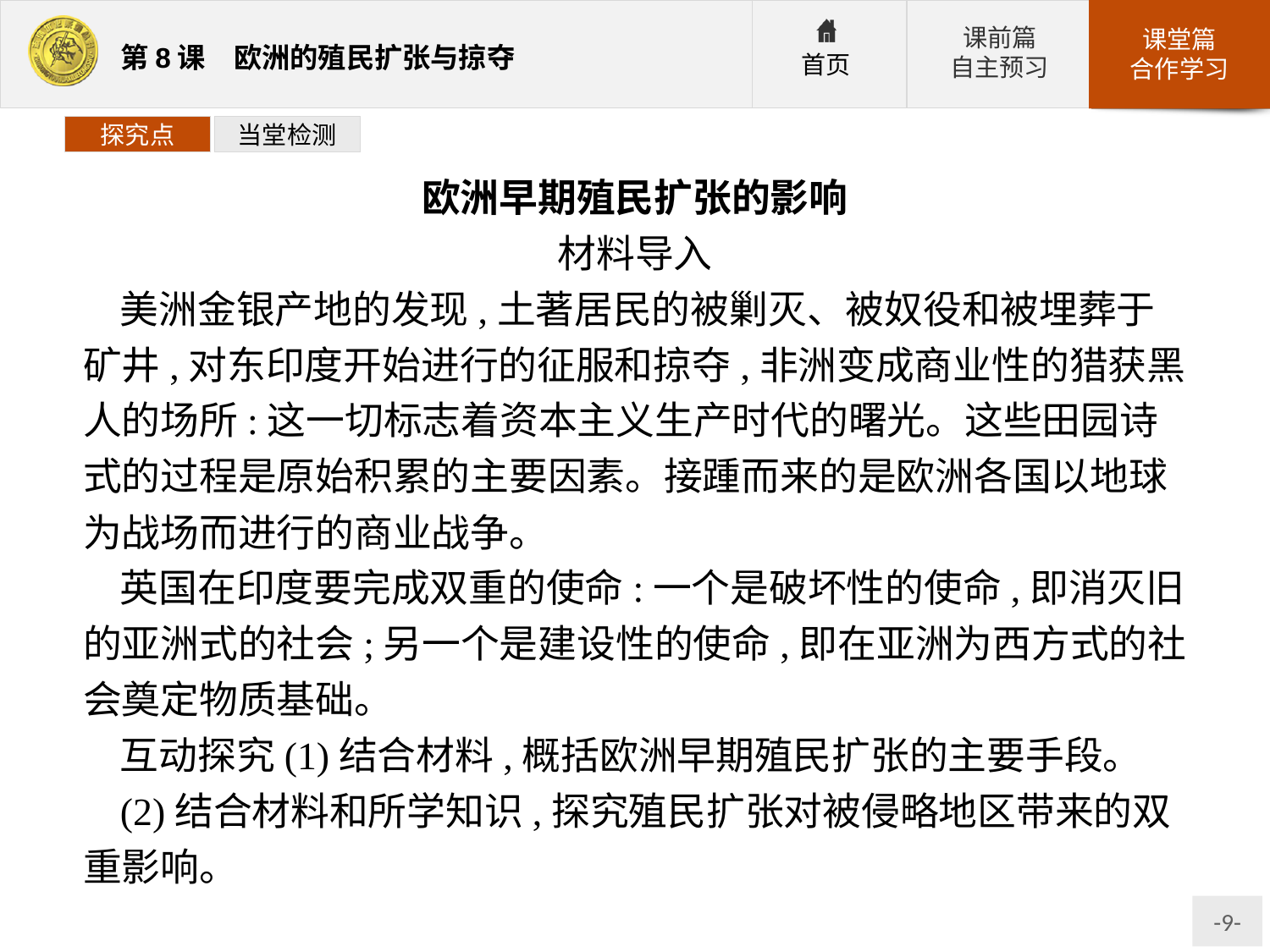

探究点
当堂检测
欧洲早期殖民扩张的影响
材料导入
美洲金银产地的发现,土著居民的被剿灭、被奴役和被埋葬于矿井,对东印度开始进行的征服和掠夺,非洲变成商业性的猎获黑人的场所:这一切标志着资本主义生产时代的曙光。这些田园诗式的过程是原始积累的主要因素。接踵而来的是欧洲各国以地球为战场而进行的商业战争。
英国在印度要完成双重的使命:一个是破坏性的使命,即消灭旧的亚洲式的社会;另一个是建设性的使命,即在亚洲为西方式的社会奠定物质基础。
互动探究(1)结合材料,概括欧洲早期殖民扩张的主要手段。
(2)结合材料和所学知识,探究殖民扩张对被侵略地区带来的双重影响。